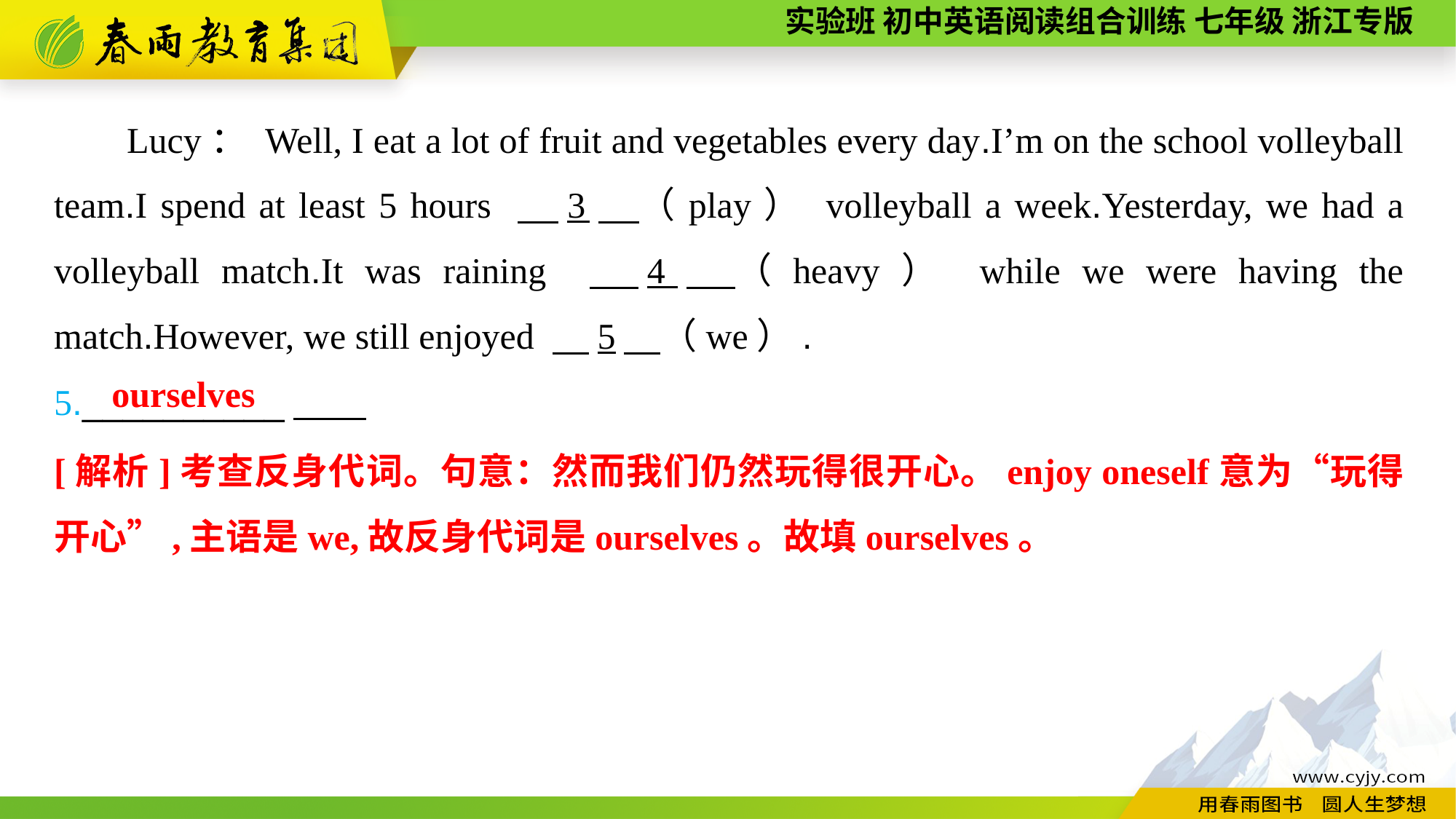

Lucy： Well, I eat a lot of fruit and vegetables every day.I’m on the school volleyball team.I spend at least 5 hours 　3　（play） volleyball a week.Yesterday, we had a volleyball match.It was raining 　4　（heavy） while we were having the match.However, we still enjoyed 　5　（we）.
5.__________
ourselves
[解析]考查反身代词。句意：然而我们仍然玩得很开心。enjoy oneself意为“玩得开心”,主语是we,故反身代词是ourselves。故填ourselves。